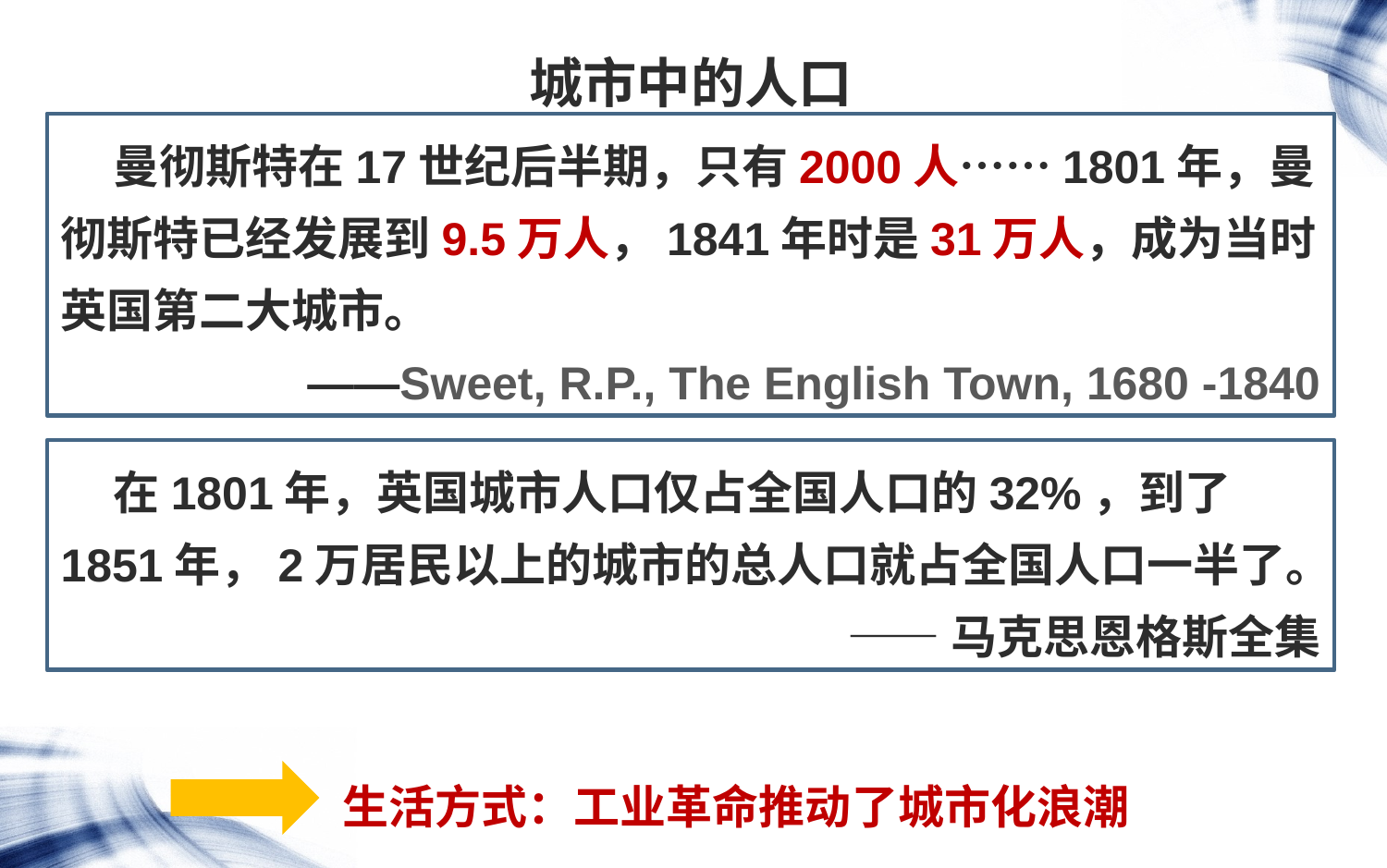

城市中的人口
    曼彻斯特在17世纪后半期，只有2000人……1801年，曼彻斯特已经发展到9.5万人，1841年时是31万人，成为当时英国第二大城市。
——Sweet, R.P., The English Town, 1680 -1840
    在1801年，英国城市人口仅占全国人口的32%，到了1851年，2万居民以上的城市的总人口就占全国人口一半了。
——马克思恩格斯全集
生活方式：工业革命推动了城市化浪潮